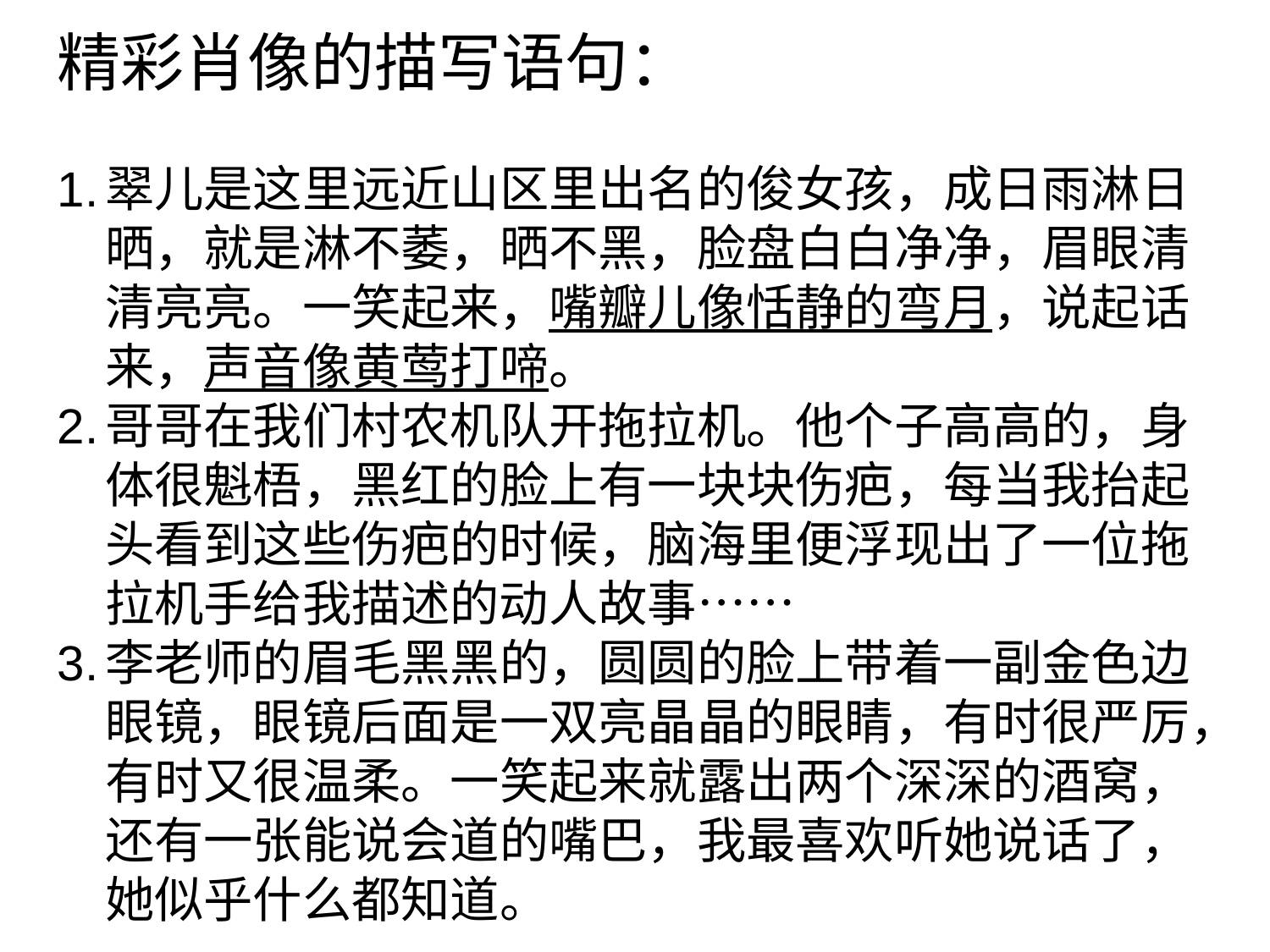

精彩肖像的描写语句：

翠儿是这里远近山区里出名的俊女孩，成日雨淋日晒，就是淋不萎，晒不黑，脸盘白白净净，眉眼清清亮亮。一笑起来，嘴瓣儿像恬静的弯月，说起话来，声音像黄莺打啼。
哥哥在我们村农机队开拖拉机。他个子高高的，身体很魁梧，黑红的脸上有一块块伤疤，每当我抬起头看到这些伤疤的时候，脑海里便浮现出了一位拖拉机手给我描述的动人故事……
李老师的眉毛黑黑的，圆圆的脸上带着一副金色边眼镜，眼镜后面是一双亮晶晶的眼睛，有时很严厉，有时又很温柔。一笑起来就露出两个深深的酒窝，还有一张能说会道的嘴巴，我最喜欢听她说话了，她似乎什么都知道。